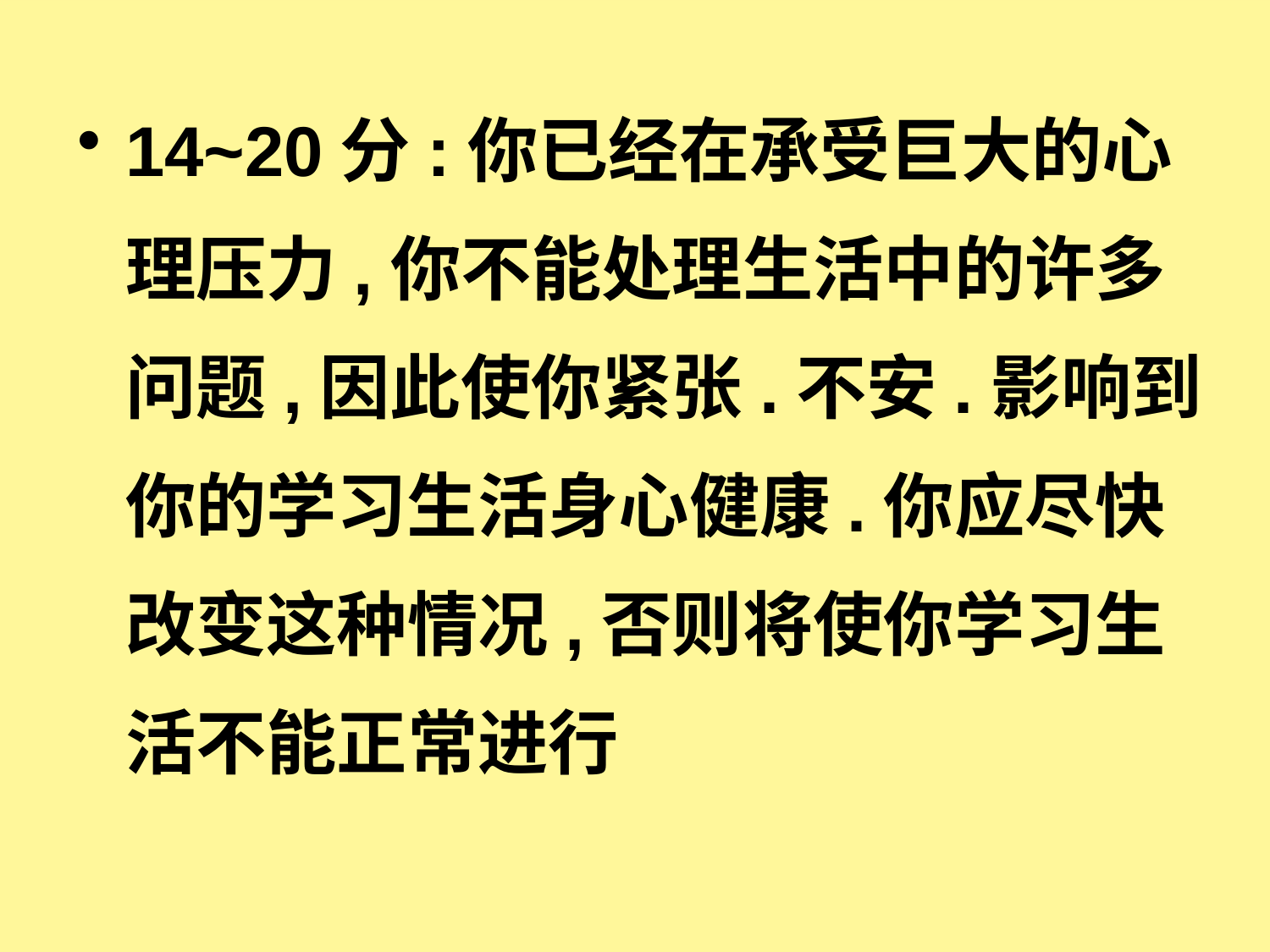

14~20分:你已经在承受巨大的心理压力,你不能处理生活中的许多问题,因此使你紧张.不安.影响到你的学习生活身心健康.你应尽快改变这种情况,否则将使你学习生活不能正常进行